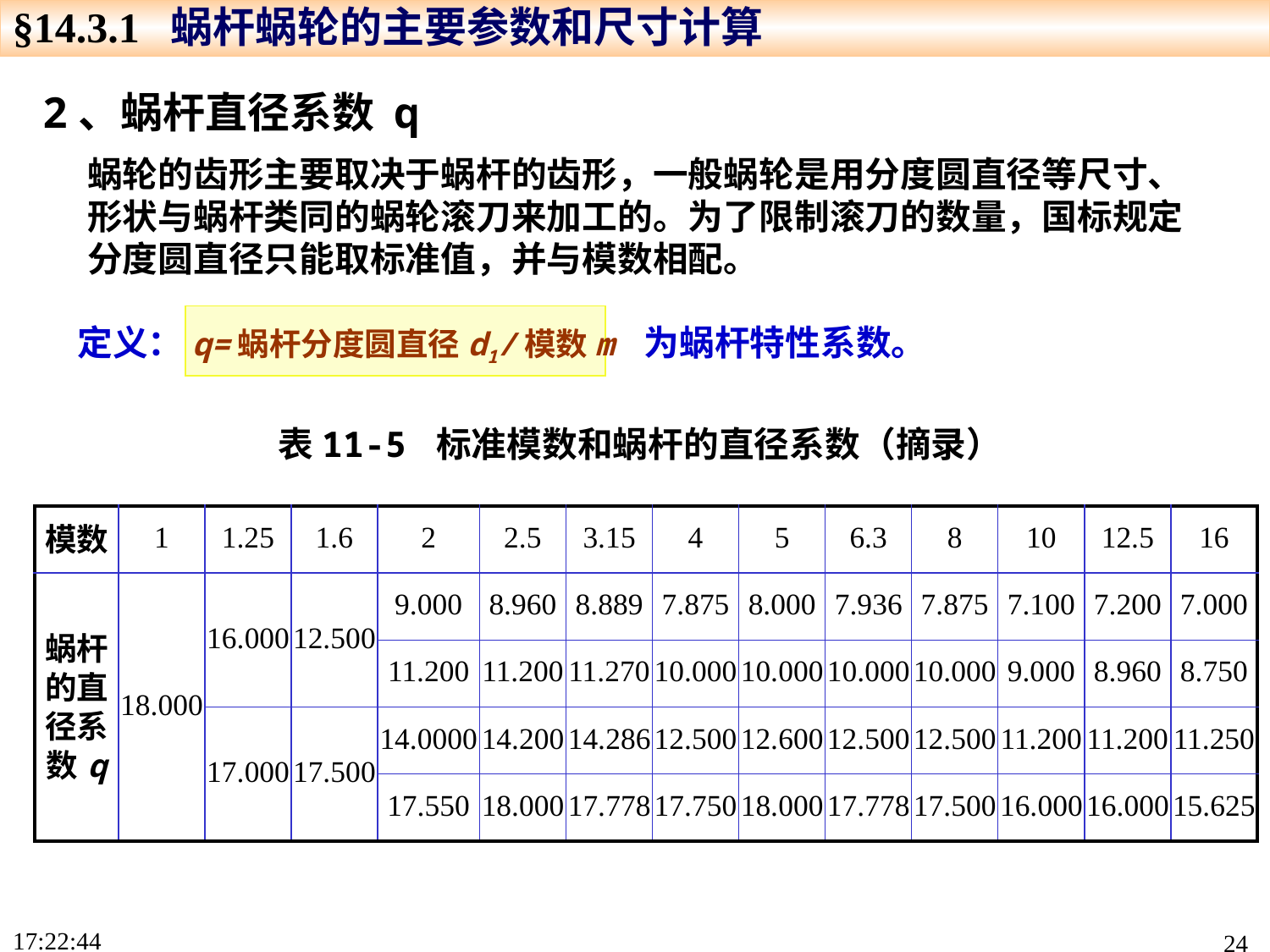

§14.3.1  蜗杆蜗轮的主要参数和尺寸计算
2、蜗杆直径系数 q
蜗轮的齿形主要取决于蜗杆的齿形，一般蜗轮是用分度圆直径等尺寸、形状与蜗杆类同的蜗轮滚刀来加工的。为了限制滚刀的数量，国标规定分度圆直径只能取标准值，并与模数相配。

定义：q=蜗杆分度圆直径d1/模数m 为蜗杆特性系数。
表11-5 标准模数和蜗杆的直径系数（摘录）
| 模数 | 1 | 1.25 | 1.6 | 2 | 2.5 | 3.15 | 4 | 5 | 6.3 | 8 | 10 | 12.5 | 16 |
| --- | --- | --- | --- | --- | --- | --- | --- | --- | --- | --- | --- | --- | --- |
| 蜗杆的直径系数q | 18.000 | 16.000 | 12.500 | 9.000 | 8.960 | 8.889 | 7.875 | 8.000 | 7.936 | 7.875 | 7.100 | 7.200 | 7.000 |
|  |  |  |  | 11.200 | 11.200 | 11.270 | 10.000 | 10.000 | 10.000 | 10.000 | 9.000 | 8.960 | 8.750 |
|  |  | 17.000 | 17.500 | 14.0000 | 14.200 | 14.286 | 12.500 | 12.600 | 12.500 | 12.500 | 11.200 | 11.200 | 11.250 |
|  |  |  |  | 17.550 | 18.000 | 17.778 | 17.750 | 18.000 | 17.778 | 17.500 | 16.000 | 16.000 | 15.625 |

17:22:44
24